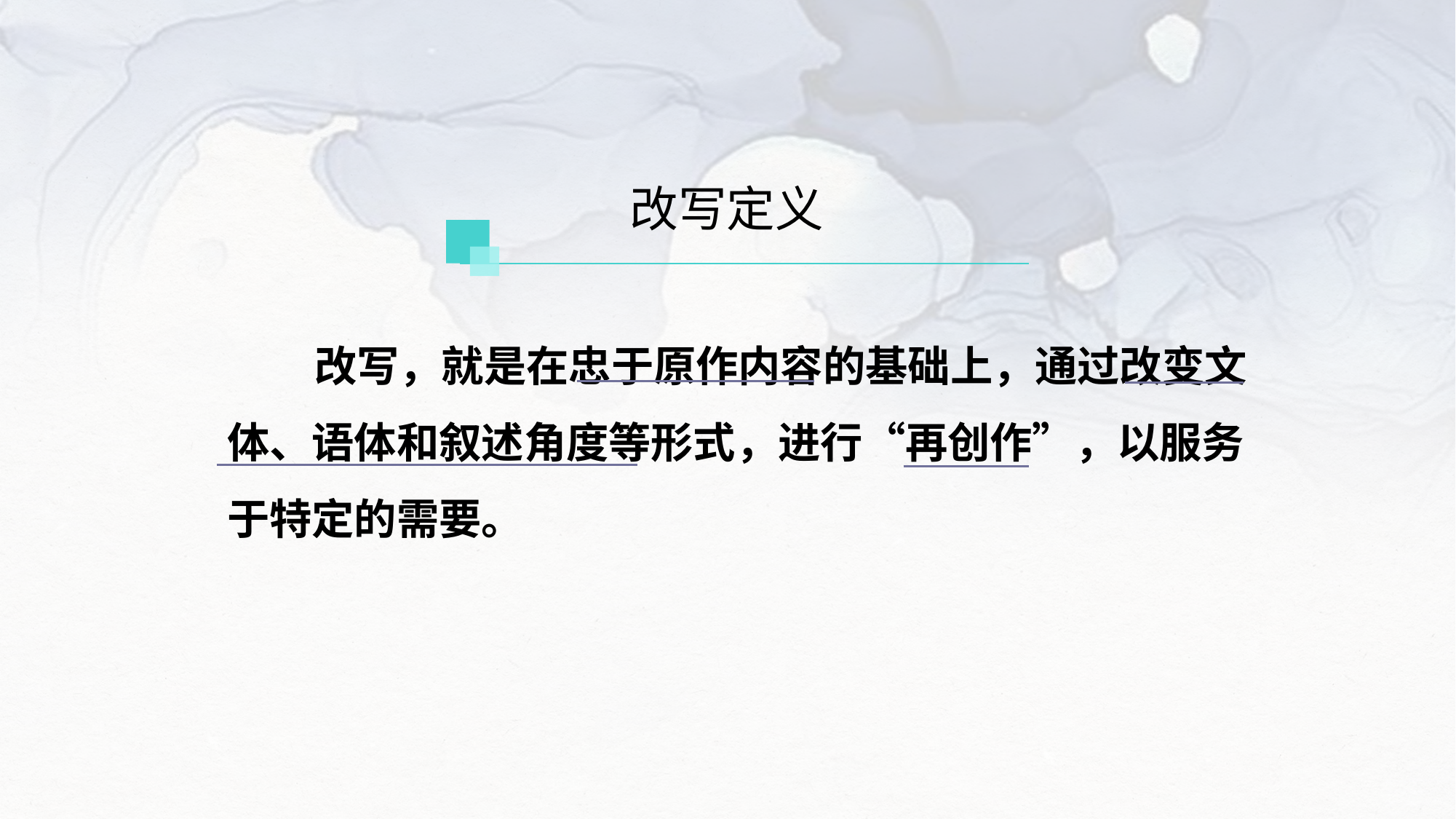

改写定义

        改写，就是在忠于原作内容的基础上，通过改变文体、语体和叙述角度等形式，进行“再创作”，以服务于特定的需要。